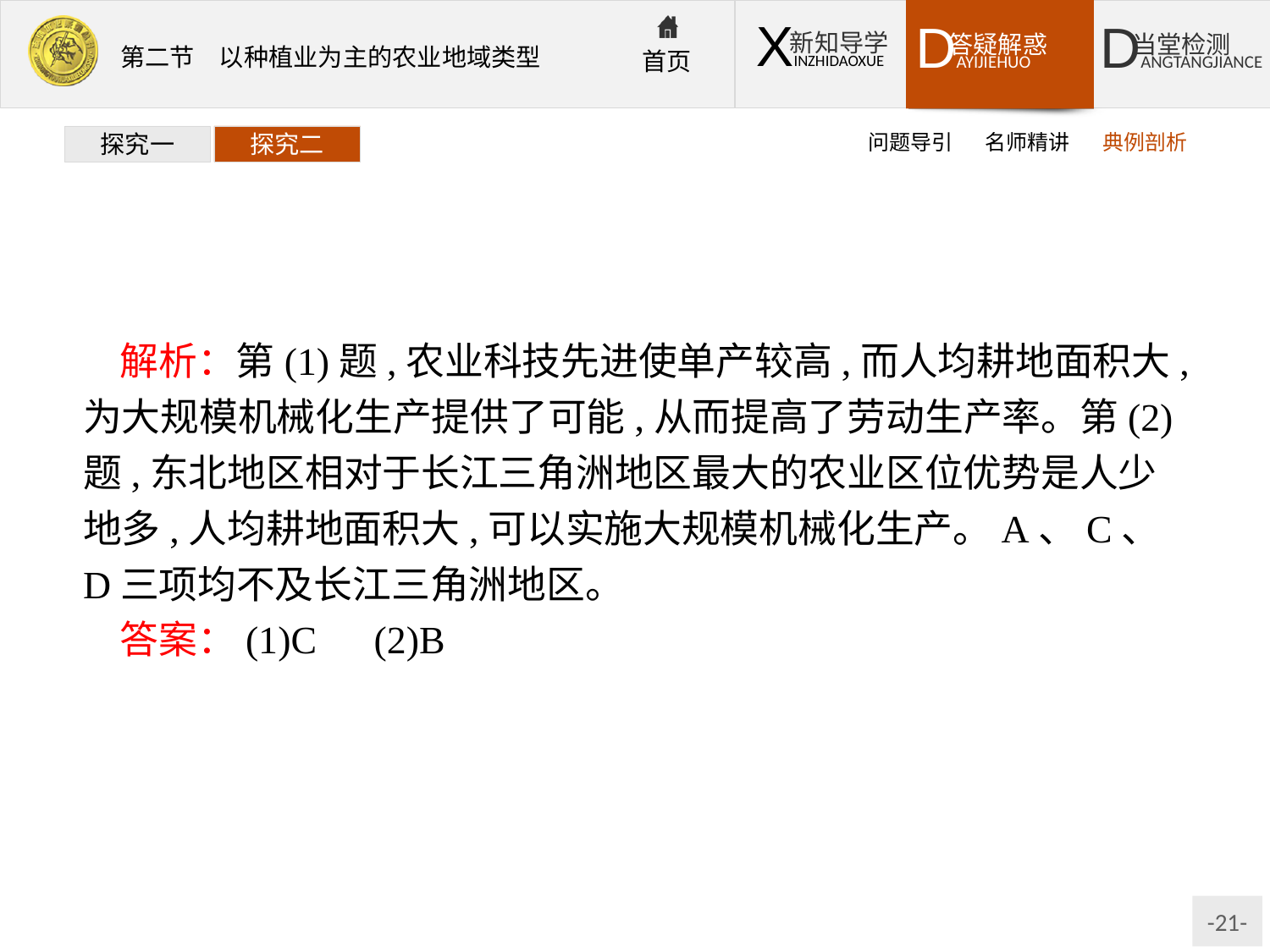

问题导引
名师精讲
典例剖析
探究一
探究二
解析：第(1)题,农业科技先进使单产较高,而人均耕地面积大,为大规模机械化生产提供了可能,从而提高了劳动生产率。第(2)题,东北地区相对于长江三角洲地区最大的农业区位优势是人少地多,人均耕地面积大,可以实施大规模机械化生产。A、C、D三项均不及长江三角洲地区。
答案：(1)C　(2)B